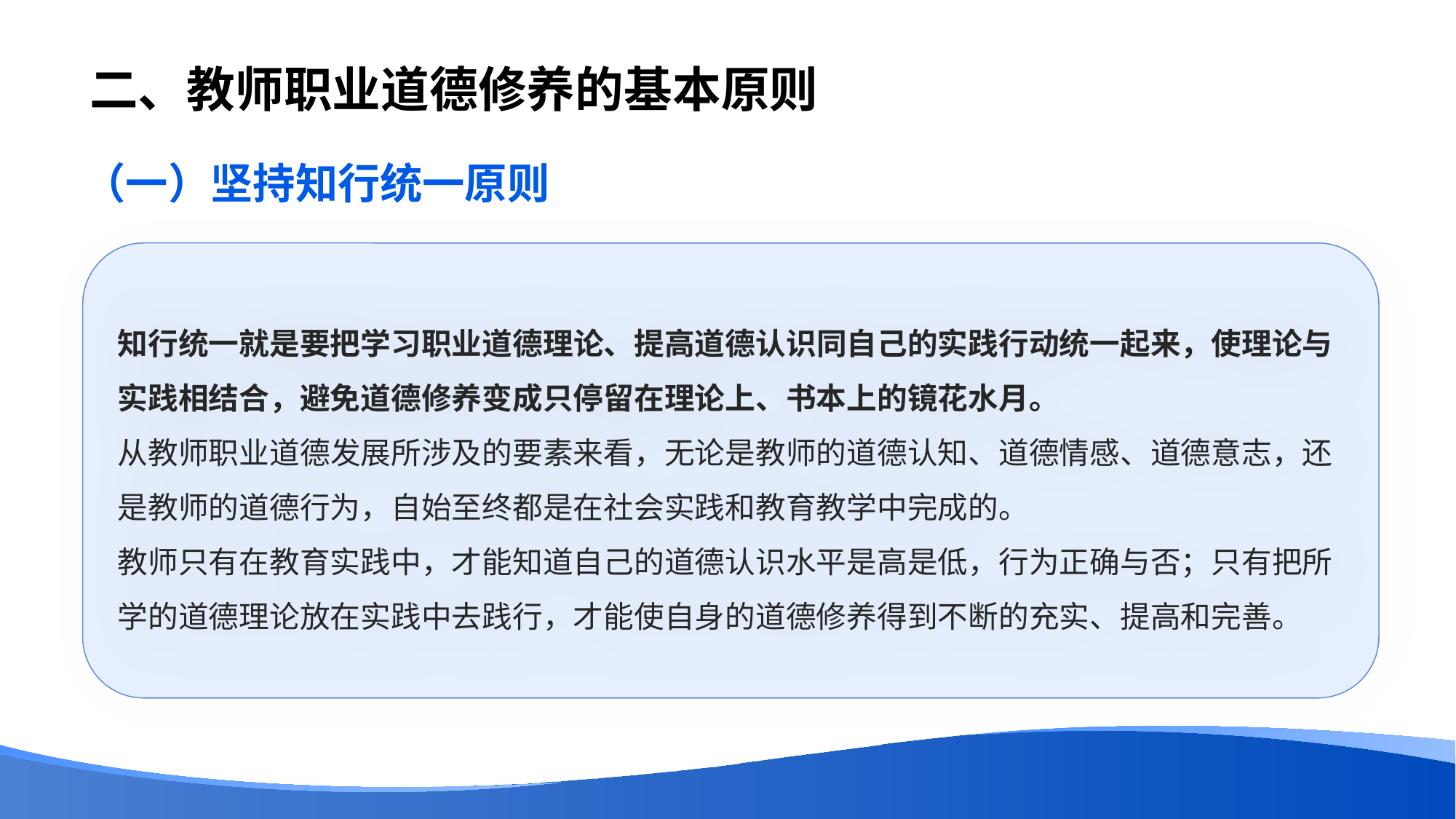

# 二、教师职业道德修养的基本原则
（一）坚持知行统一原则
知行统一就是要把学习职业道德理论、提高道德认识同自己的实践行动统一起来，使理论与实践相结合，避免道德修养变成只停留在理论上、书本上的镜花水月。
从教师职业道德发展所涉及的要素来看，无论是教师的道德认知、道德情感、道德意志，还是教师的道德行为，自始至终都是在社会实践和教育教学中完成的。
教师只有在教育实践中，才能知道自己的道德认识水平是高是低，行为正确与否；只有把所学的道德理论放在实践中去践行，才能使自身的道德修养得到不断的充实、提高和完善。